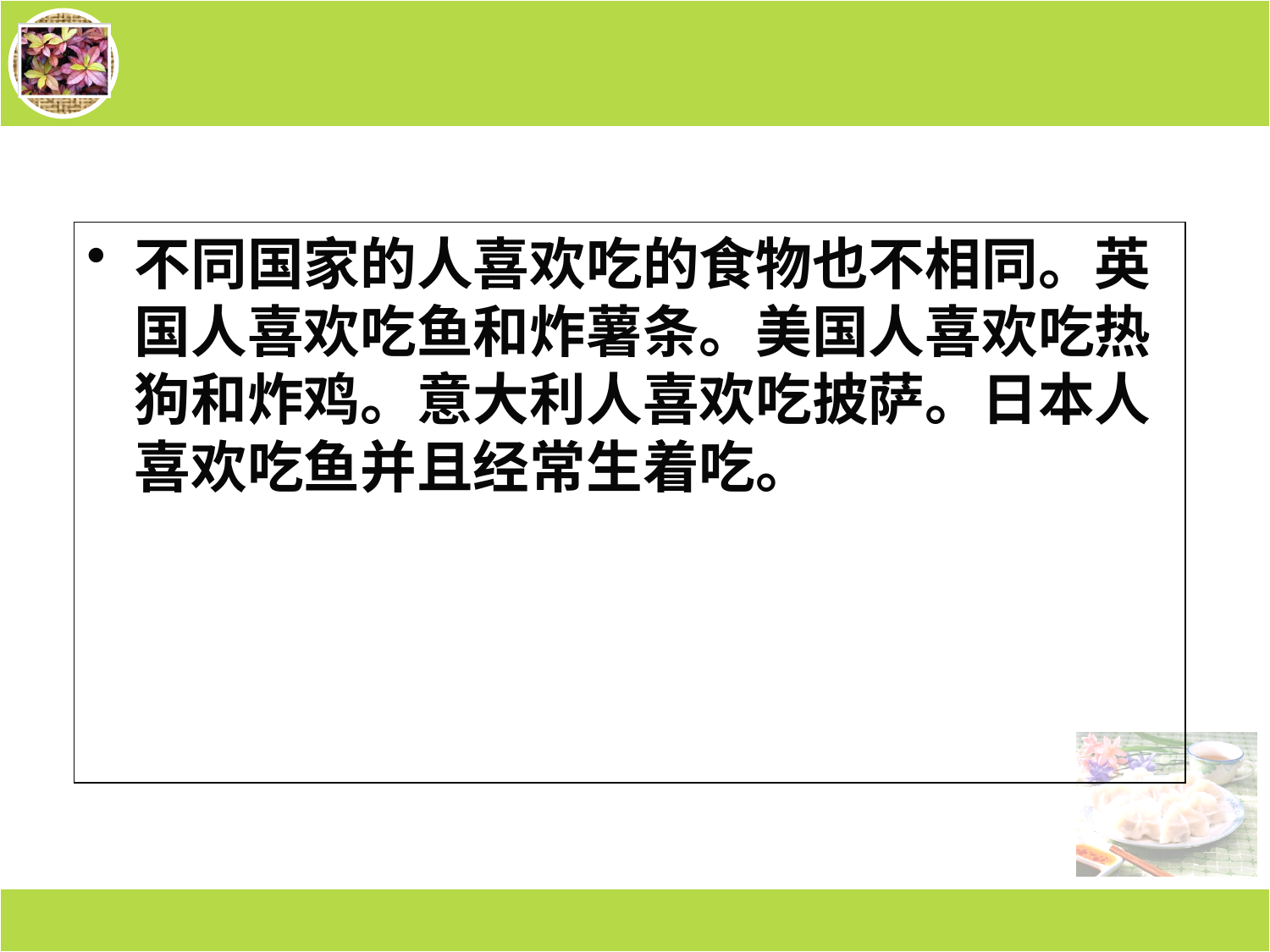

#
不同国家的人喜欢吃的食物也不相同。英国人喜欢吃鱼和炸薯条。美国人喜欢吃热狗和炸鸡。意大利人喜欢吃披萨。日本人喜欢吃鱼并且经常生着吃。